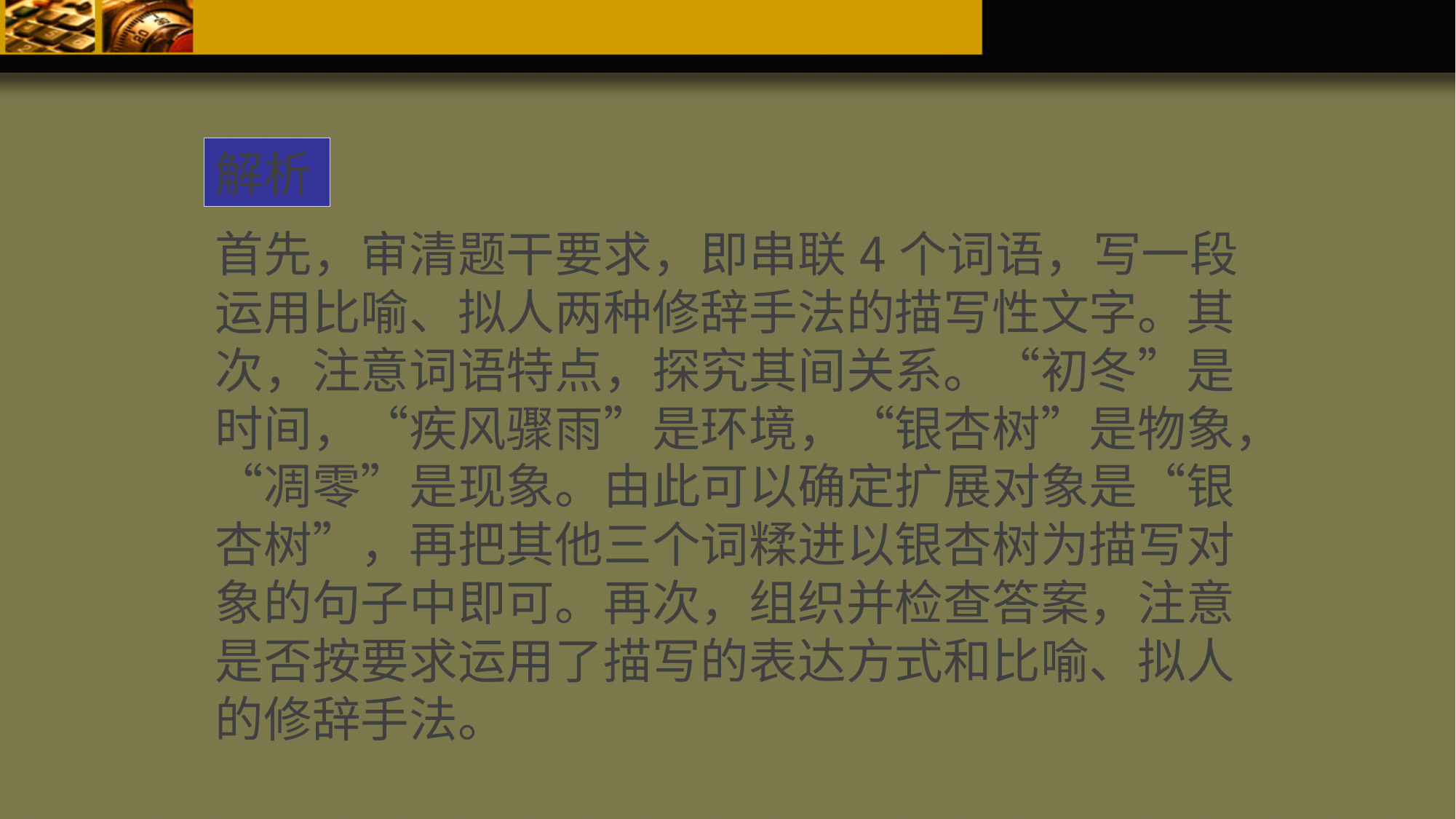

解析
首先，审清题干要求，即串联4个词语，写一段运用比喻、拟人两种修辞手法的描写性文字。其次，注意词语特点，探究其间关系。“初冬”是时间，“疾风骤雨”是环境，“银杏树”是物象，“凋零”是现象。由此可以确定扩展对象是“银杏树”，再把其他三个词糅进以银杏树为描写对象的句子中即可。再次，组织并检查答案，注意是否按要求运用了描写的表达方式和比喻、拟人的修辞手法。